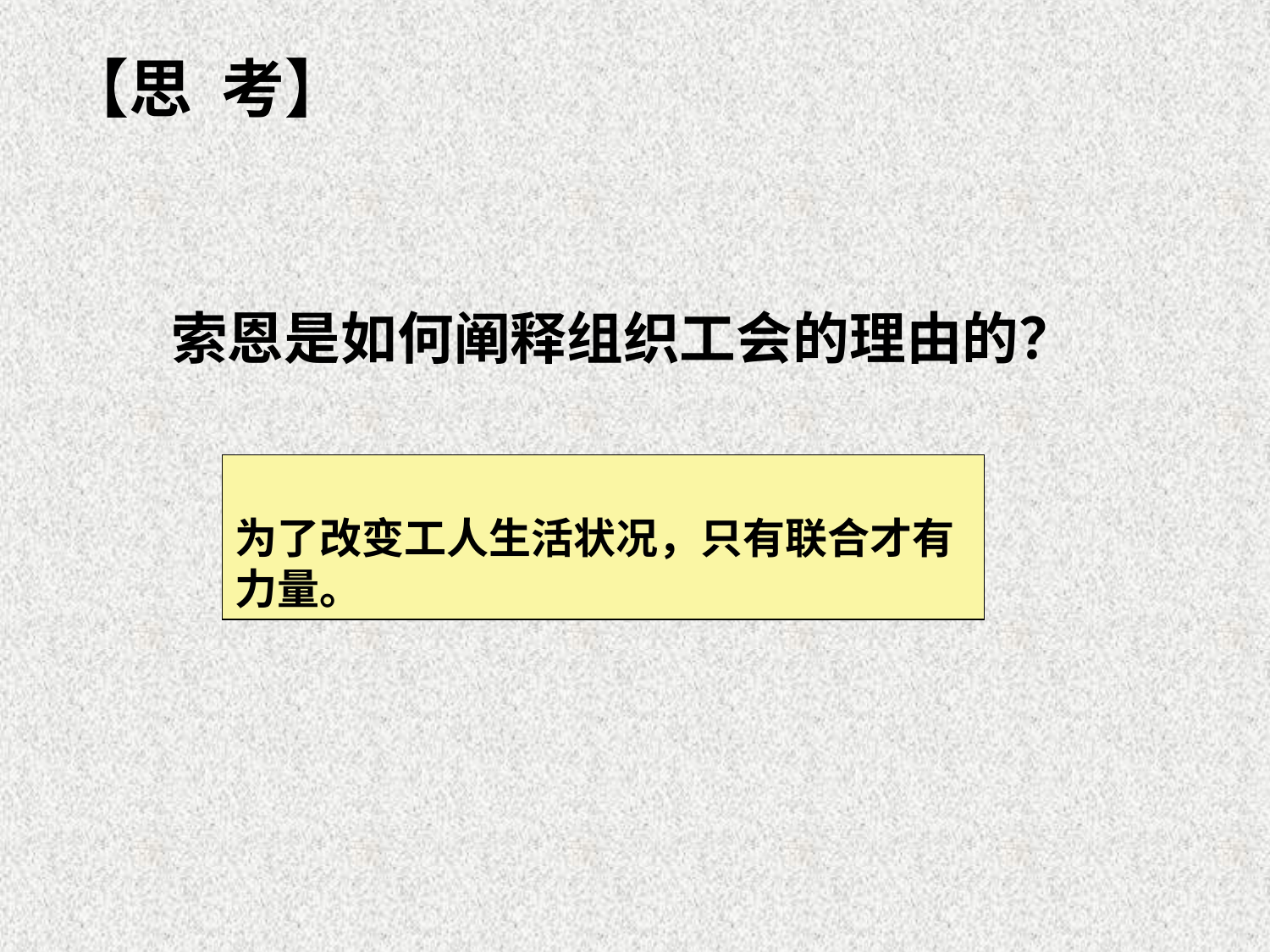

【思  考】
索恩是如何阐释组织工会的理由的？

为了改变工人生活状况，只有联合才有力量。